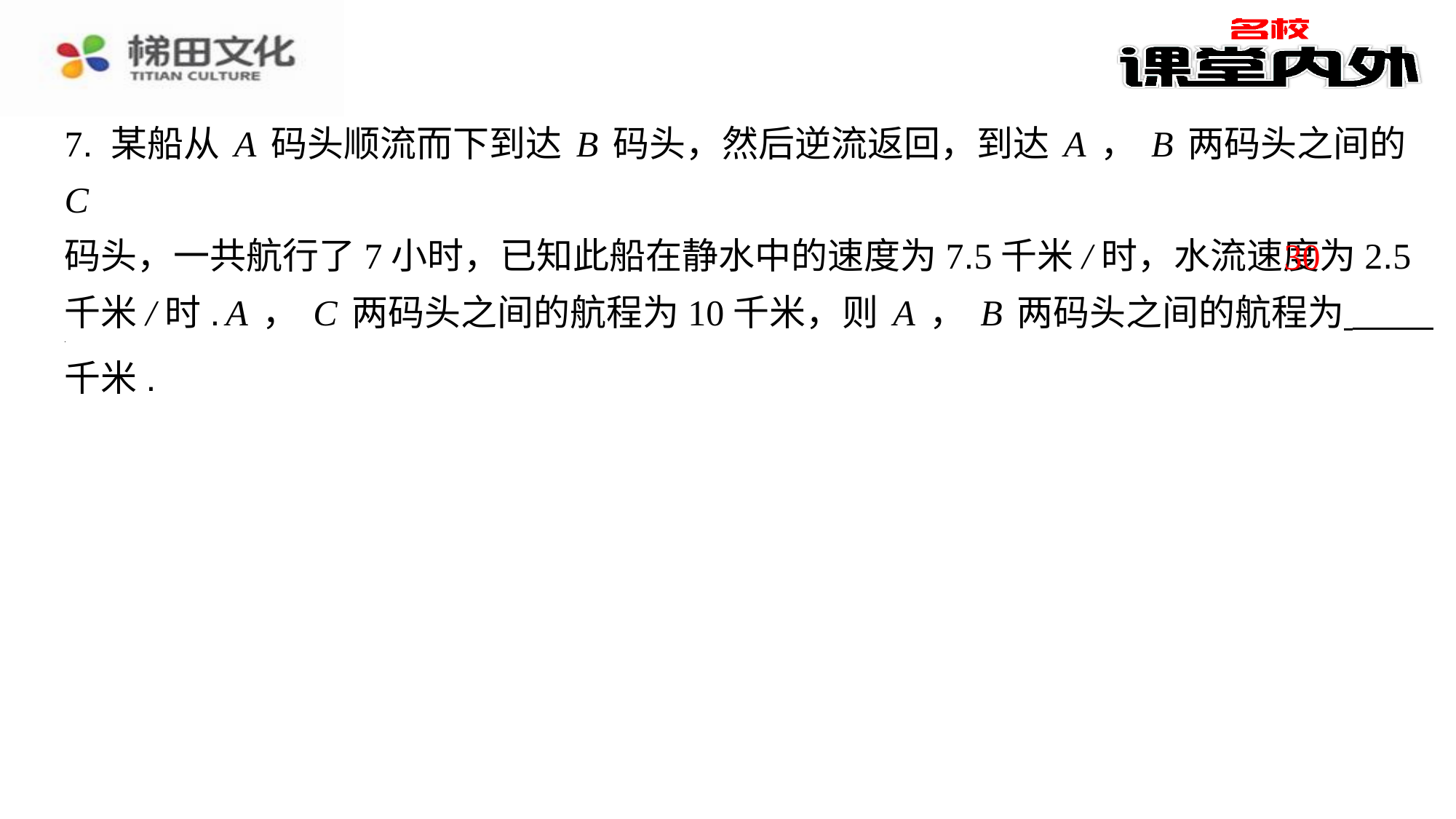

7. 某船从A码头顺流而下到达B码头，然后逆流返回，到达A，B两码头之间的C
码头，一共航行了7小时，已知此船在静水中的速度为7.5千米/时，水流速度为2.5
千米/时.A，C两码头之间的航程为10千米，则A，B两码头之间的航程为               ⁠
千米.
30